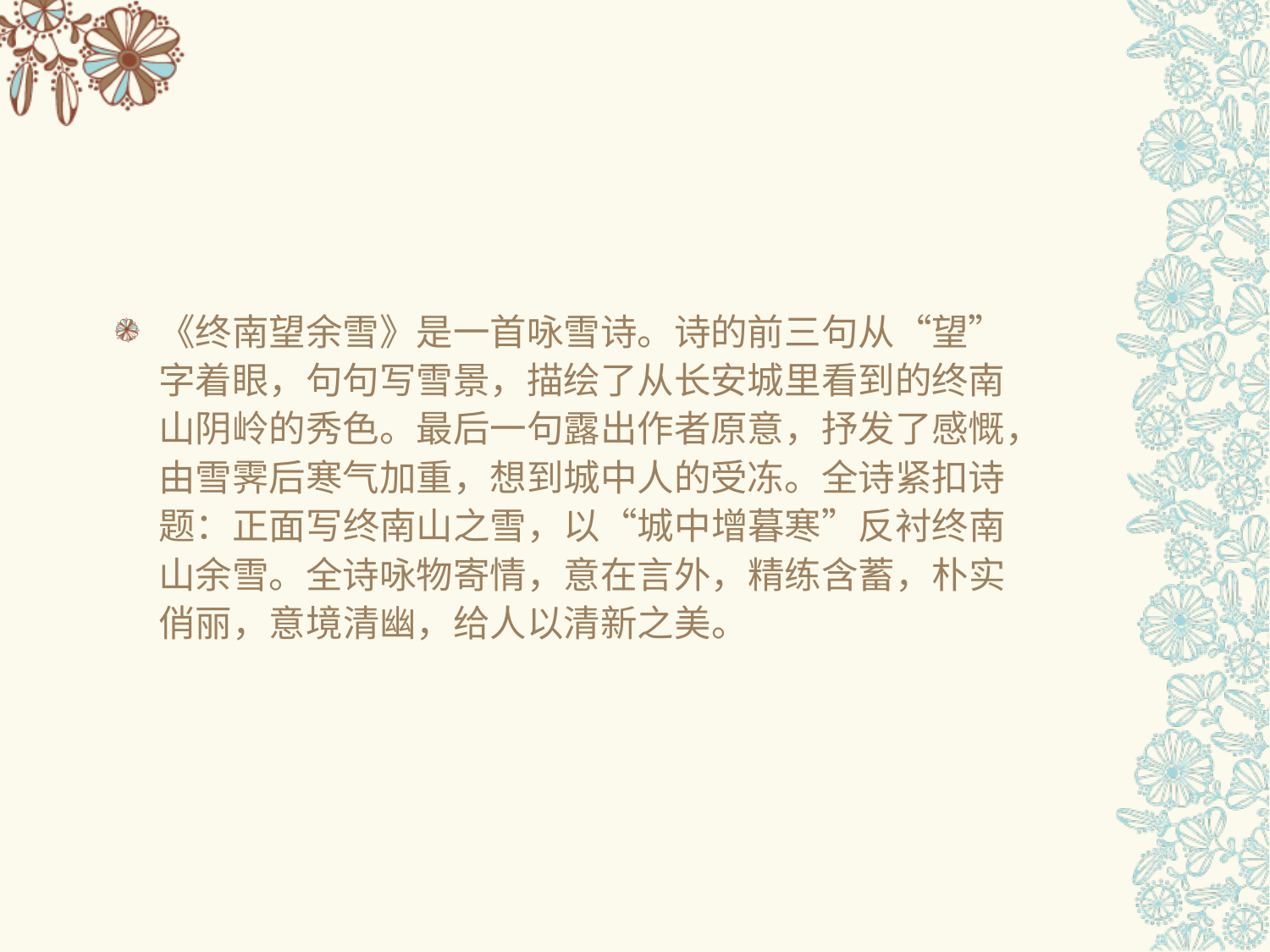

#
《终南望余雪》是一首咏雪诗。诗的前三句从“望”字着眼，句句写雪景，描绘了从长安城里看到的终南山阴岭的秀色。最后一句露出作者原意，抒发了感慨，由雪霁后寒气加重，想到城中人的受冻。全诗紧扣诗题：正面写终南山之雪，以“城中增暮寒”反衬终南山余雪。全诗咏物寄情，意在言外，精练含蓄，朴实俏丽，意境清幽，给人以清新之美。